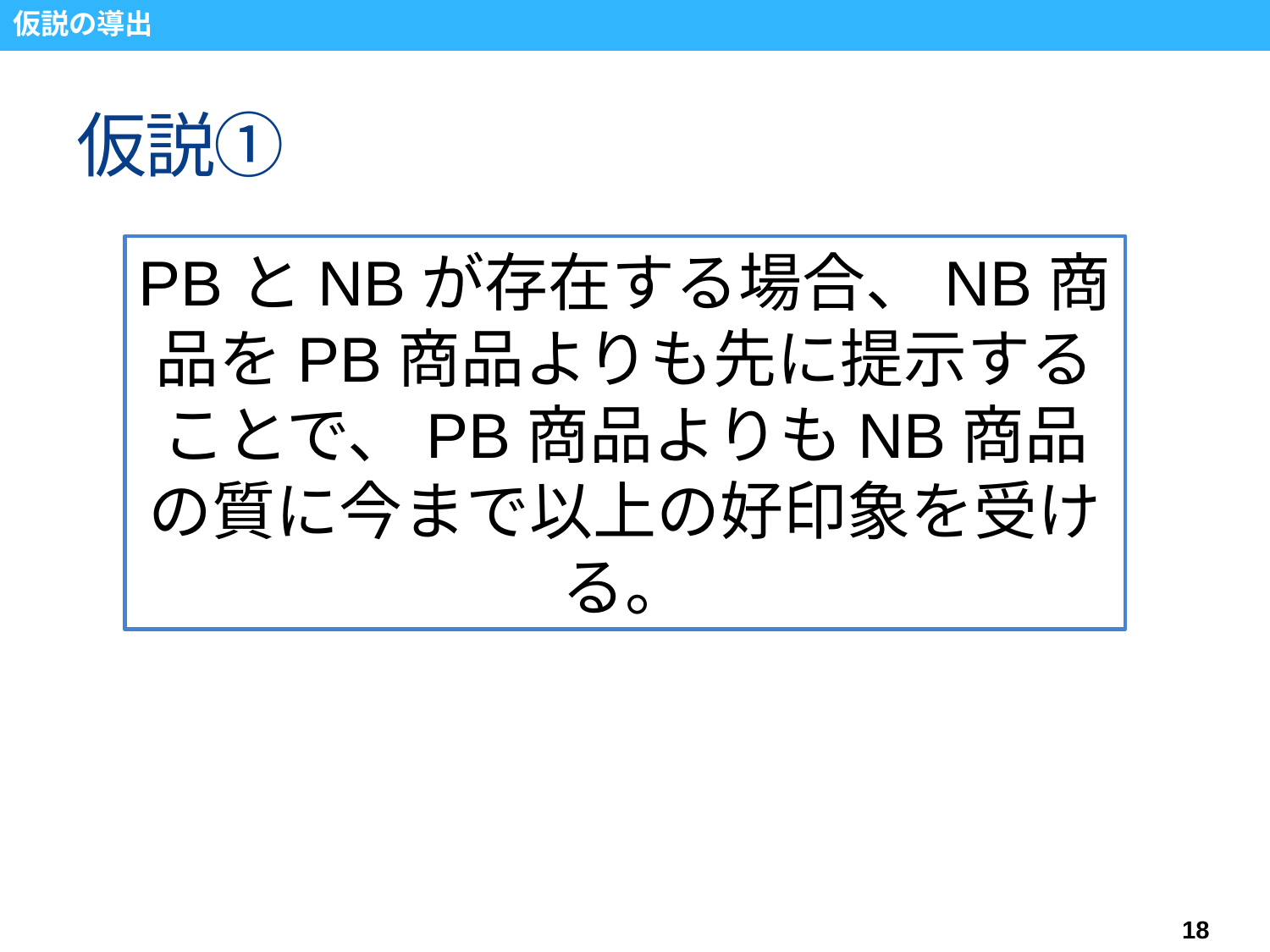

仮説の導出
# 仮説①
PBとNBが存在する場合、NB商品をPB商品よりも先に提示することで、PB商品よりもNB商品の質に今まで以上の好印象を受ける。
18